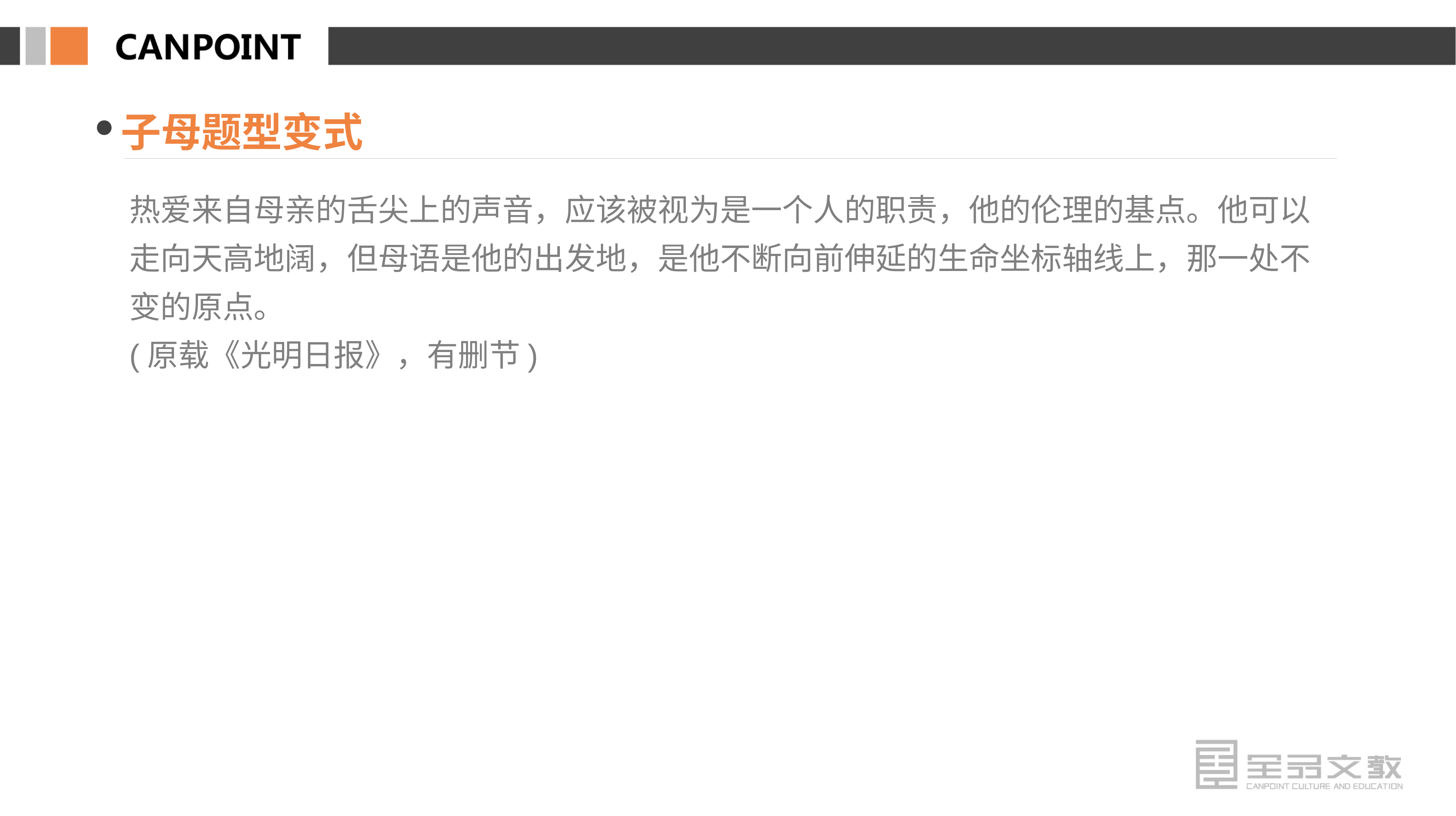

子母题型变式

热爱来自母亲的舌尖上的声音，应该被视为是一个人的职责，他的伦理的基点。他可以走向天高地阔，但母语是他的出发地，是他不断向前伸延的生命坐标轴线上，那一处不变的原点。
(原载《光明日报》，有删节)